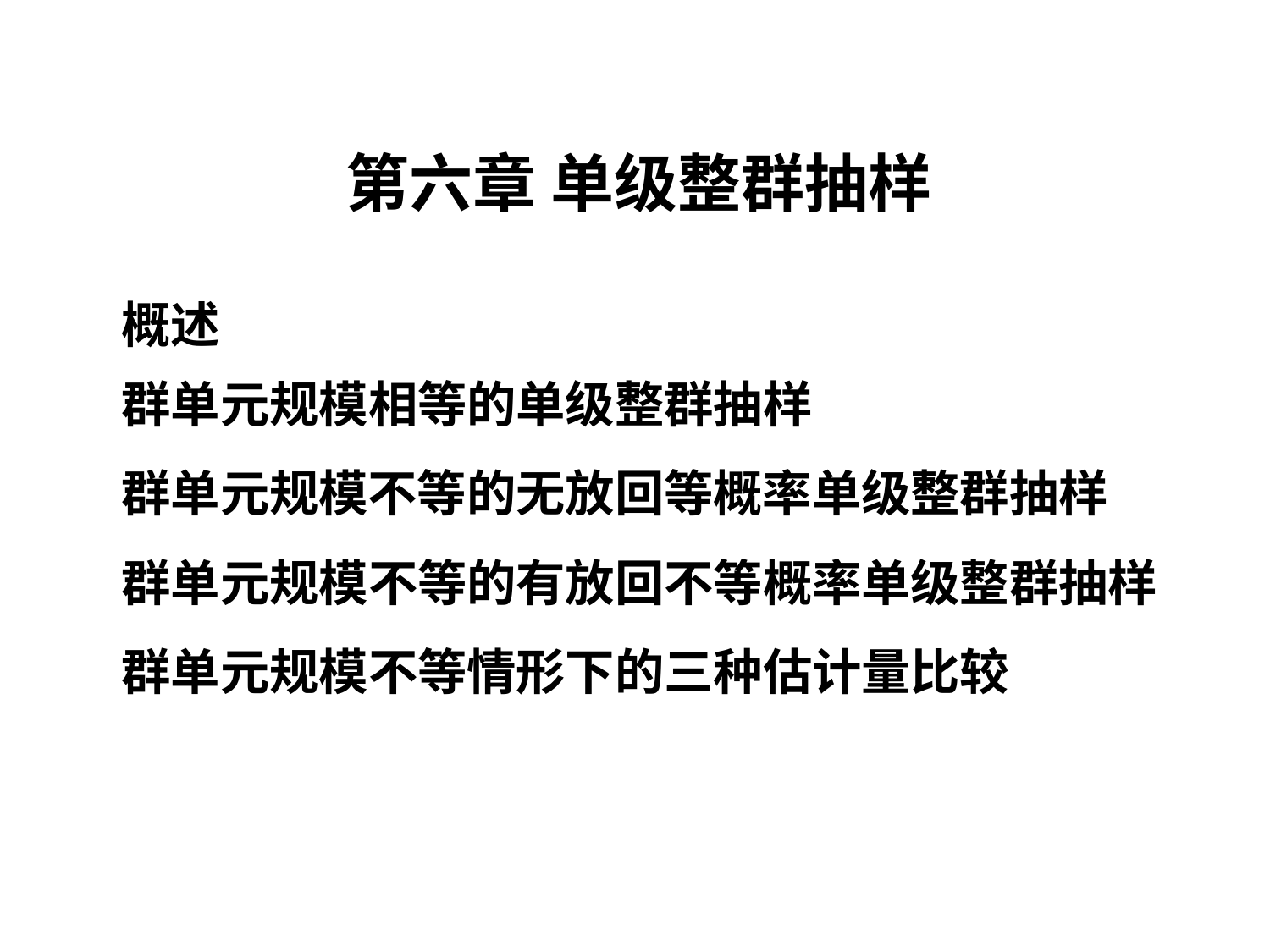

# 第六章 单级整群抽样
概述
群单元规模相等的单级整群抽样

群单元规模不等的无放回等概率单级整群抽样
群单元规模不等的有放回不等概率单级整群抽样
群单元规模不等情形下的三种估计量比较